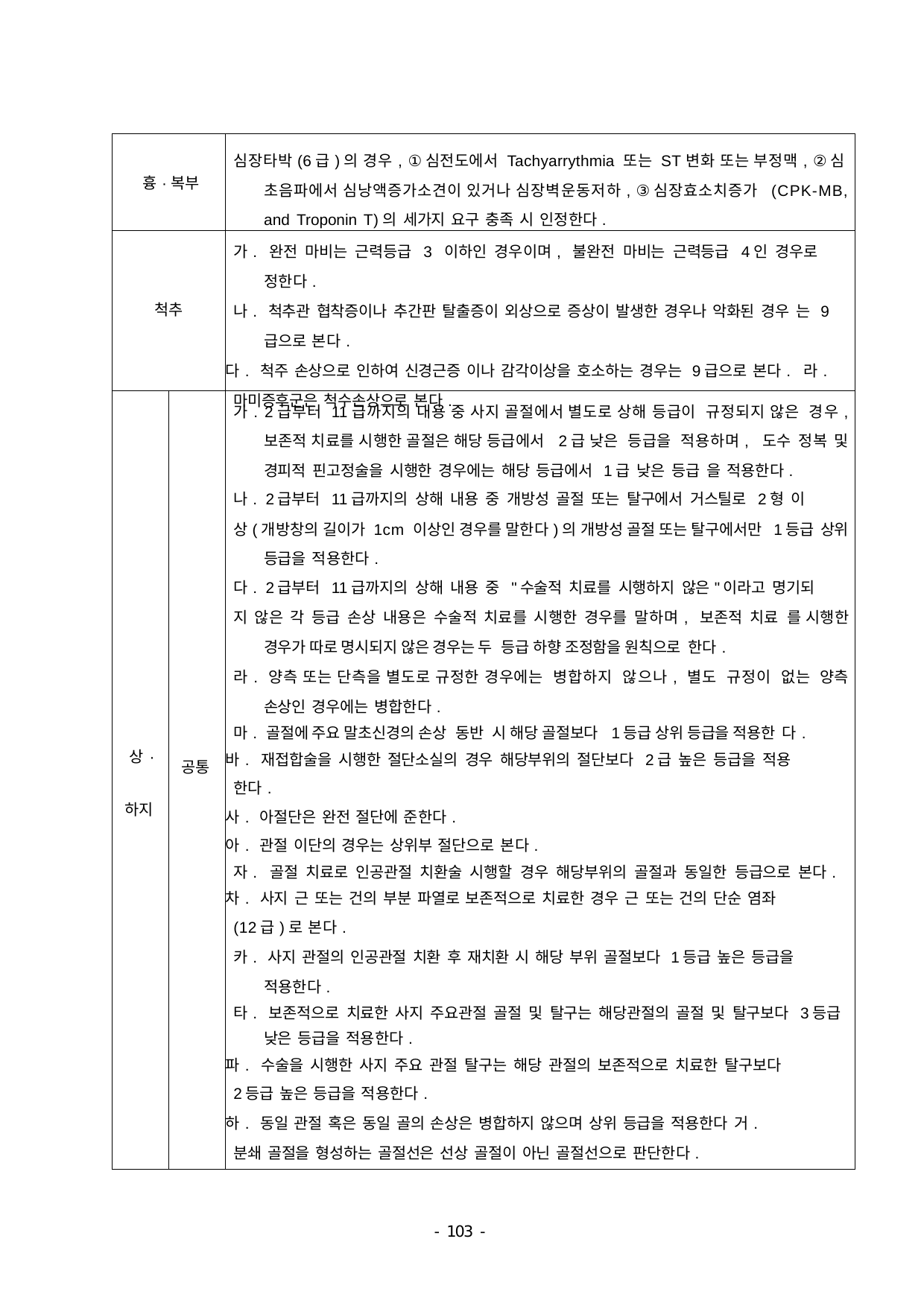

| 흉·복부 |  | 심장타박(6급)의 경우, ①심전도에서 Tachyarrythmia 또는 ST변화 또는 부정맥, ②심 초음파에서 심낭액증가소견이 있거나 심장벽운동저하, ③심장효소치증가 (CPK-MB, and Troponin T)의 세가지 요구 충족 시 인정한다. |
| --- | --- | --- |
| 척추 |  | 가. 완전 마비는 근력등급 3 이하인 경우이며, 불완전 마비는 근력등급 4인 경우로 정한다. 나. 척추관 협착증이나 추간판 탈출증이 외상으로 증상이 발생한 경우나 악화된 경우 는 9급으로 본다. 다. 척주 손상으로 인하여 신경근증 이나 감각이상을 호소하는 경우는 9급으로 본다. 라. 마미증후군은 척수손상으로 본다. |
| 상· 하지 | 공통 | 가. 2급부터 11급까지의 내용 중 사지 골절에서 별도로 상해 등급이 규정되지 않은 경우, 보존적 치료를 시행한 골절은 해당 등급에서 2급 낮은 등급을 적용하며, 도수 정복 및 경피적 핀고정술을 시행한 경우에는 해당 등급에서 1급 낮은 등급 을 적용한다. 나. 2급부터 11급까지의 상해 내용 중 개방성 골절 또는 탈구에서 거스틸로 2형 이 상(개방창의 길이가 1cm 이상인 경우를 말한다)의 개방성 골절 또는 탈구에서만 1등급 상위 등급을 적용한다. 다. 2급부터 11급까지의 상해 내용 중 "수술적 치료를 시행하지 않은"이라고 명기되 지 않은 각 등급 손상 내용은 수술적 치료를 시행한 경우를 말하며, 보존적 치료 를 시행한 경우가 따로 명시되지 않은 경우는 두 등급 하향 조정함을 원칙으로 한다. 라. 양측 또는 단측을 별도로 규정한 경우에는 병합하지 않으나, 별도 규정이 없는 양측 손상인 경우에는 병합한다. 마. 골절에 주요 말초신경의 손상 동반 시 해당 골절보다 1등급 상위 등급을 적용한 다. 바. 재접합술을 시행한 절단소실의 경우 해당부위의 절단보다 2급 높은 등급을 적용 한다. 사. 아절단은 완전 절단에 준한다. 아. 관절 이단의 경우는 상위부 절단으로 본다. 자. 골절 치료로 인공관절 치환술 시행할 경우 해당부위의 골절과 동일한 등급으로 본다. 차. 사지 근 또는 건의 부분 파열로 보존적으로 치료한 경우 근 또는 건의 단순 염좌 (12급)로 본다. 카. 사지 관절의 인공관절 치환 후 재치환 시 해당 부위 골절보다 1등급 높은 등급을 적용한다. 타. 보존적으로 치료한 사지 주요관절 골절 및 탈구는 해당관절의 골절 및 탈구보다 3등급 낮은 등급을 적용한다. 파. 수술을 시행한 사지 주요 관절 탈구는 해당 관절의 보존적으로 치료한 탈구보다 2등급 높은 등급을 적용한다. 하. 동일 관절 혹은 동일 골의 손상은 병합하지 않으며 상위 등급을 적용한다 거. 분쇄 골절을 형성하는 골절선은 선상 골절이 아닌 골절선으로 판단한다. |
- 103 -